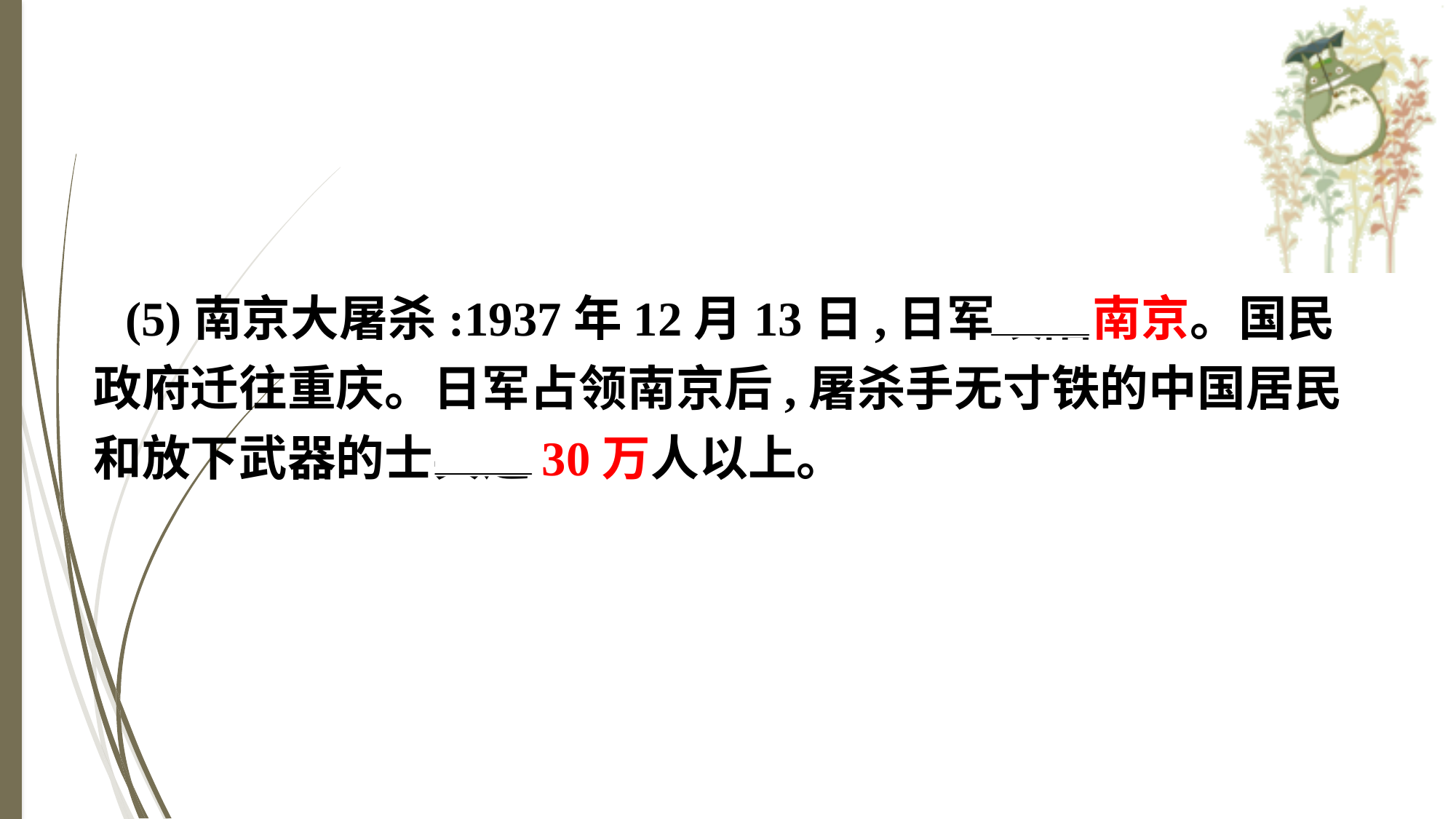

(5)南京大屠杀:1937年12月13日,日军攻陷南京。国民政府迁往重庆。日军占领南京后,屠杀手无寸铁的中国居民和放下武器的士兵达30万人以上。